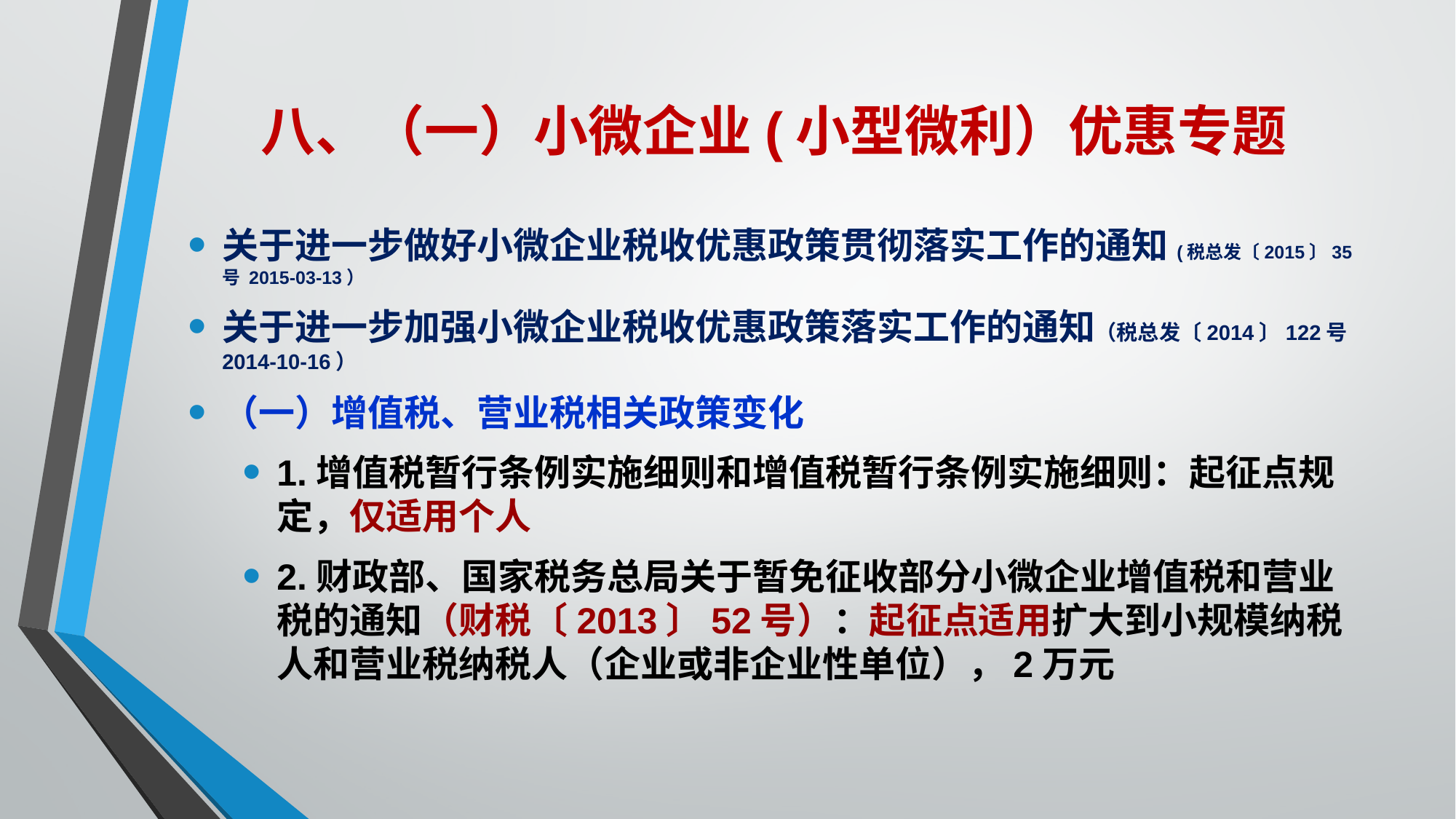

八、（一）小微企业(小型微利）优惠专题
关于进一步做好小微企业税收优惠政策贯彻落实工作的通知(税总发〔2015〕35号 2015-03-13）
关于进一步加强小微企业税收优惠政策落实工作的通知（税总发〔2014〕122号 2014-10-16）
（一）增值税、营业税相关政策变化
1.增值税暂行条例实施细则和增值税暂行条例实施细则：起征点规定，仅适用个人
2.财政部、国家税务总局关于暂免征收部分小微企业增值税和营业税的通知（财税〔2013〕52号）：起征点适用扩大到小规模纳税人和营业税纳税人（企业或非企业性单位），2万元